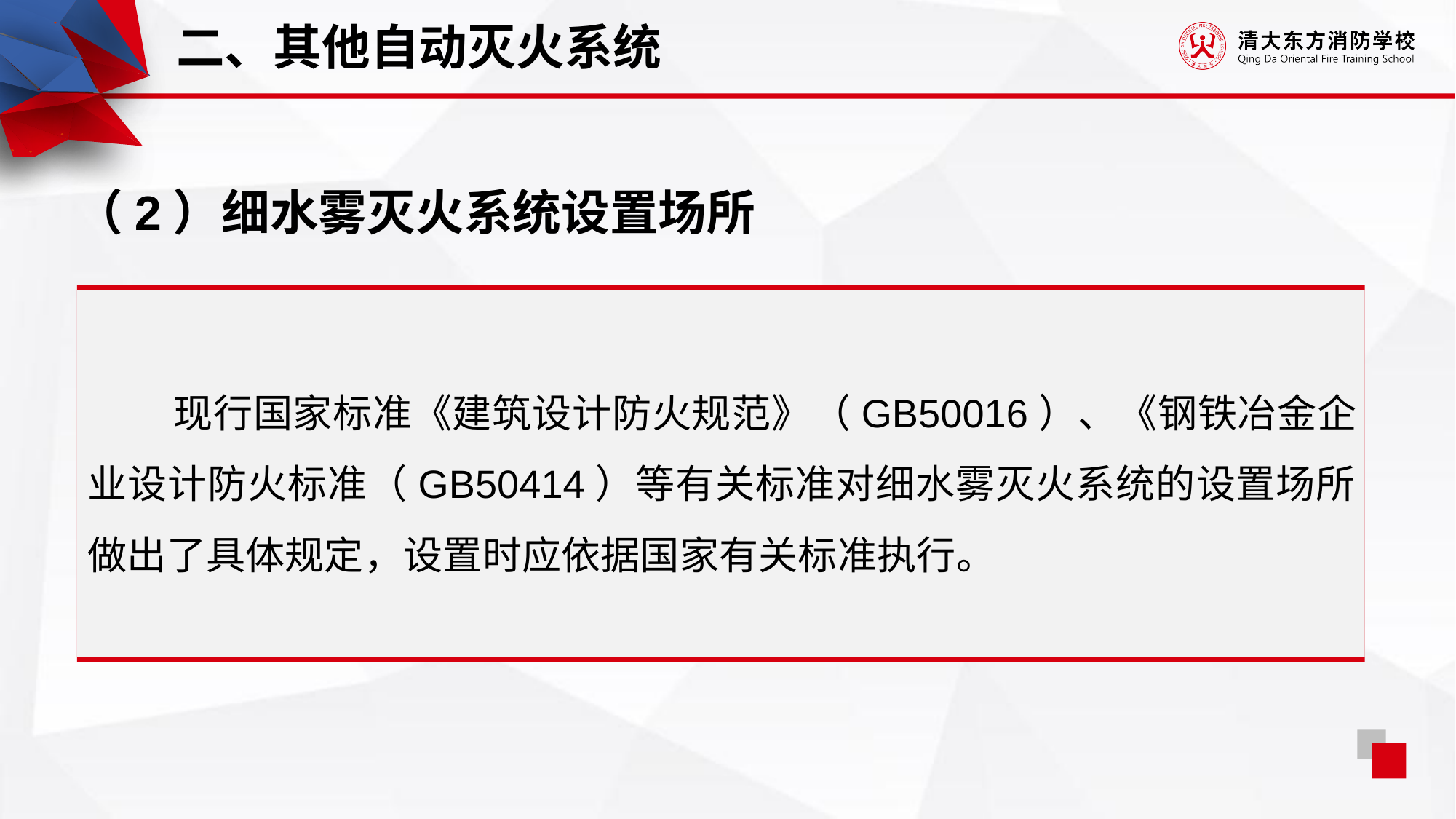

二、其他自动灭火系统

（2）细水雾灭火系统设置场所

现行国家标准《建筑设计防火规范》（GB50016）、《钢铁冶金企业设计防火标准（GB50414）等有关标准对细水雾灭火系统的设置场所做出了具体规定，设置时应依据国家有关标准执行。